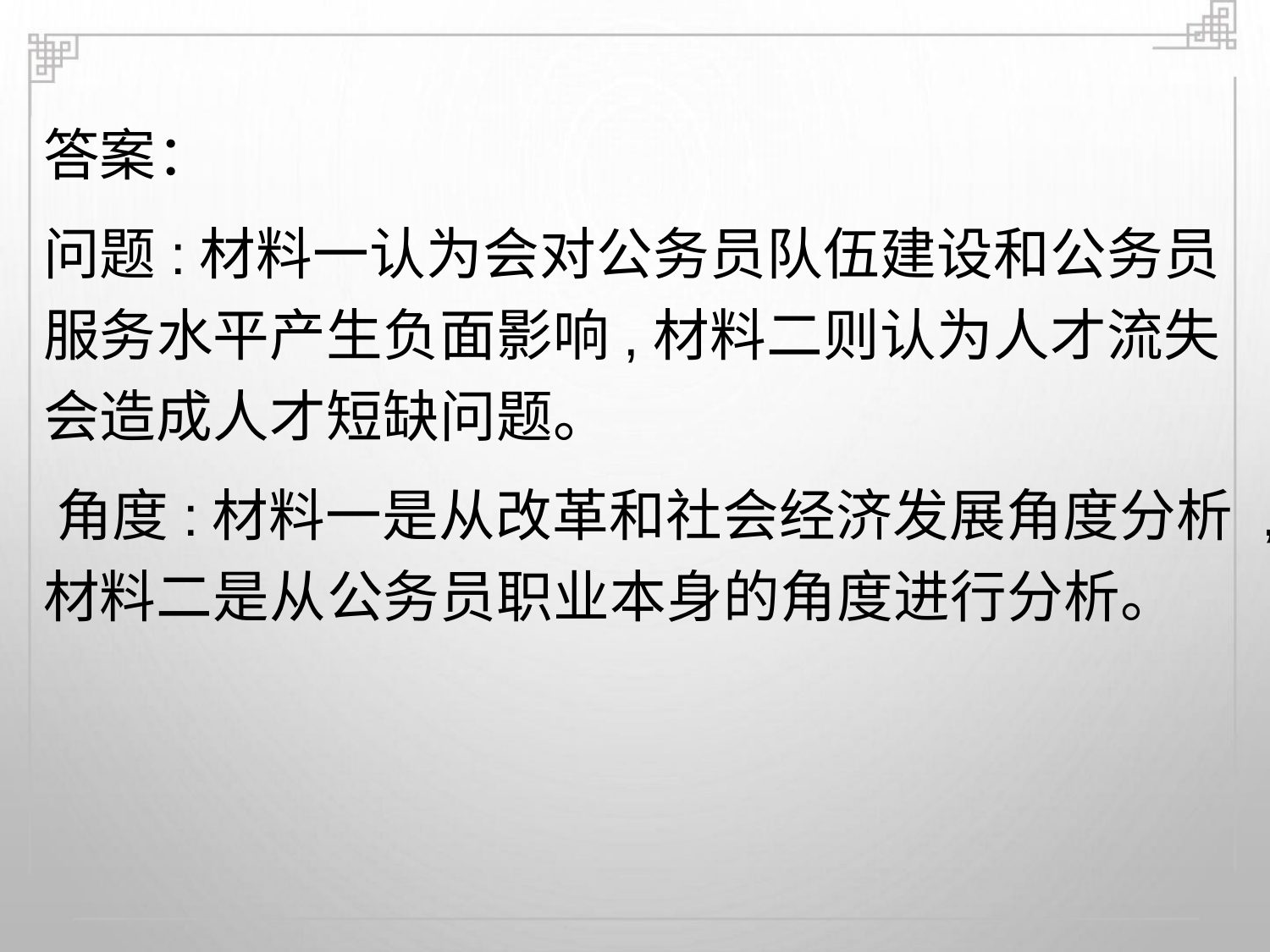

答案：
问题:材料一认为会对公务员队伍建设和公务员
服务水平产生负面影响,材料二则认为人才流失
会造成人才短缺问题。
角度:材料一是从改革和社会经济发展角度分析 ,
材料二是从公务员职业本身的角度进行分析。